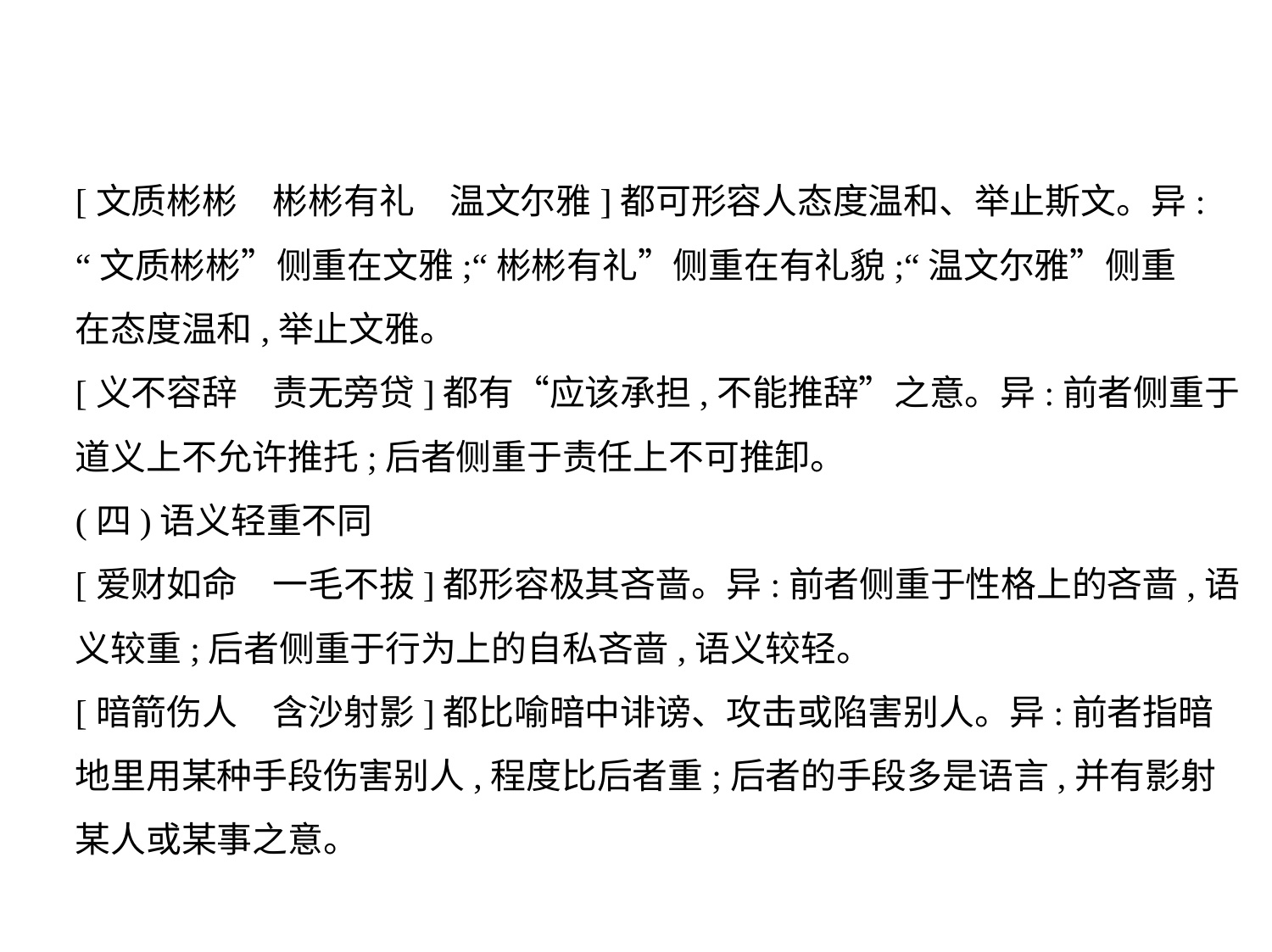

[文质彬彬　彬彬有礼　温文尔雅]都可形容人态度温和、举止斯文。异:
“文质彬彬”侧重在文雅;“彬彬有礼”侧重在有礼貌;“温文尔雅”侧重
在态度温和,举止文雅。
[义不容辞　责无旁贷]都有“应该承担,不能推辞”之意。异:前者侧重于
道义上不允许推托;后者侧重于责任上不可推卸。
(四)语义轻重不同
[爱财如命　一毛不拔]都形容极其吝啬。异:前者侧重于性格上的吝啬,语
义较重;后者侧重于行为上的自私吝啬,语义较轻。
[暗箭伤人　含沙射影]都比喻暗中诽谤、攻击或陷害别人。异:前者指暗
地里用某种手段伤害别人,程度比后者重;后者的手段多是语言,并有影射
某人或某事之意。